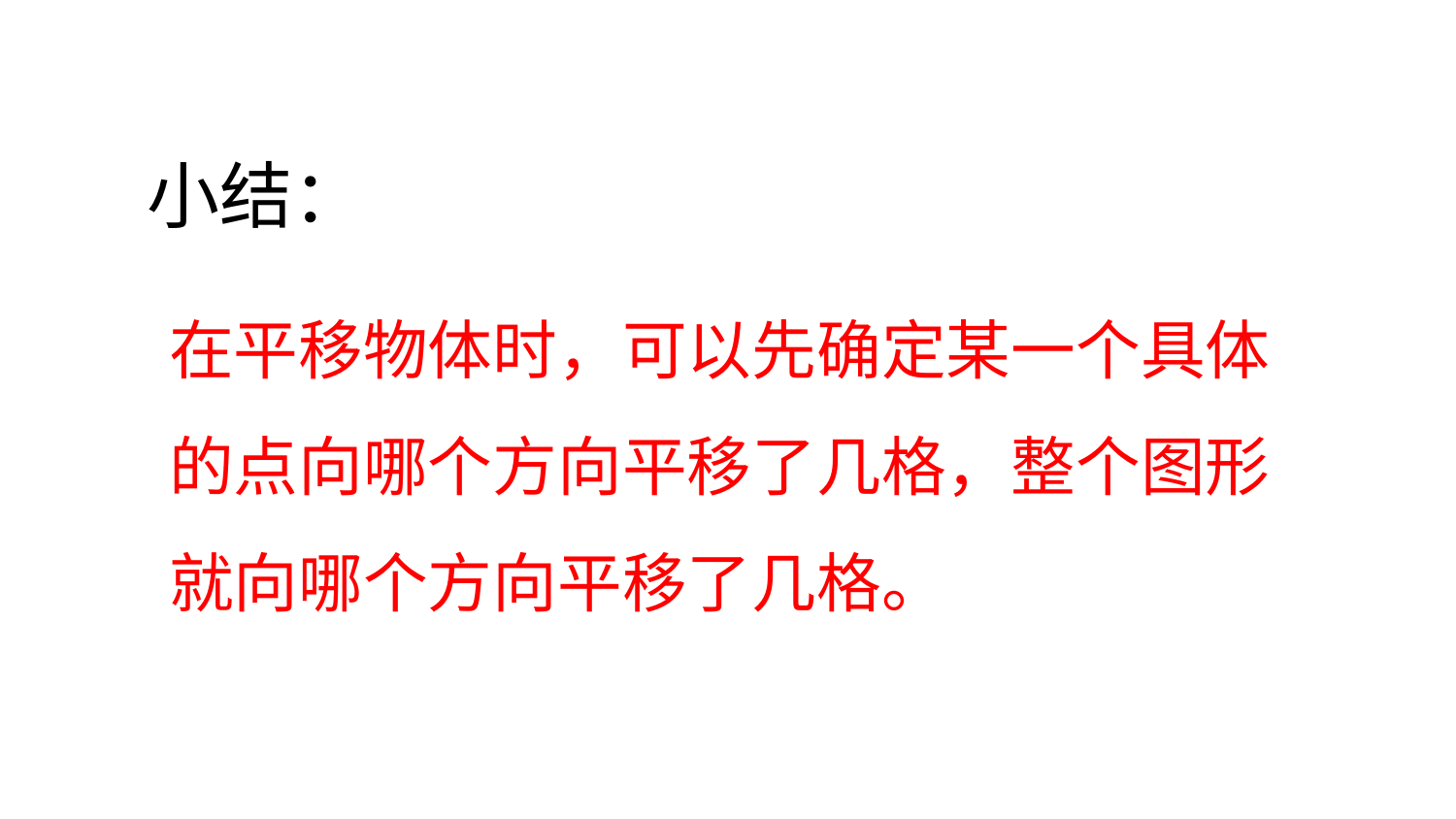

小结：
在平移物体时，可以先确定某一个具体的点向哪个方向平移了几格，整个图形就向哪个方向平移了几格。